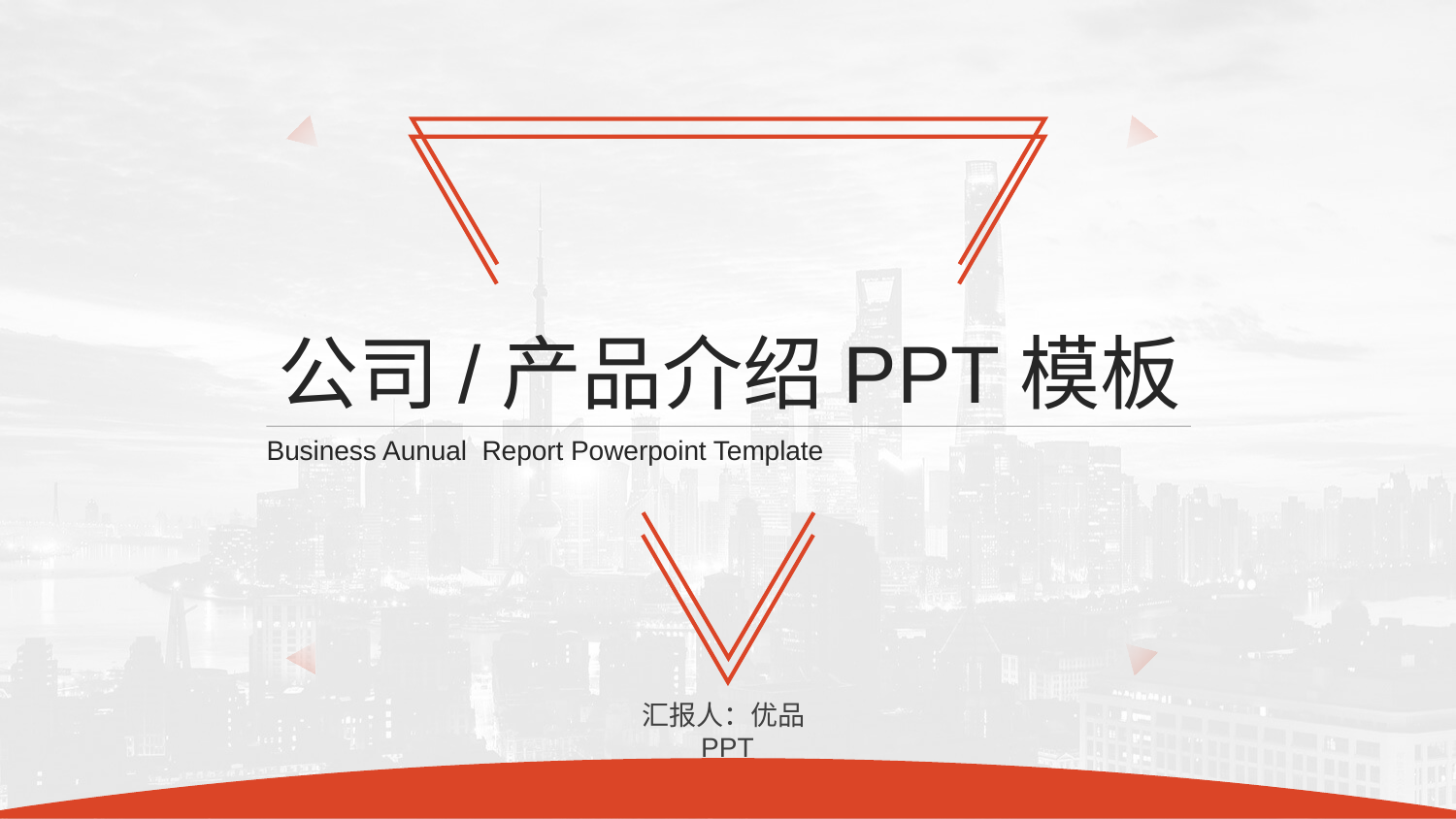

|  |  |  |  |  |  |
| --- | --- | --- | --- | --- | --- |

公司/产品介绍PPT模板
Business Aunual  Report Powerpoint Template

汇报人：优品PPT